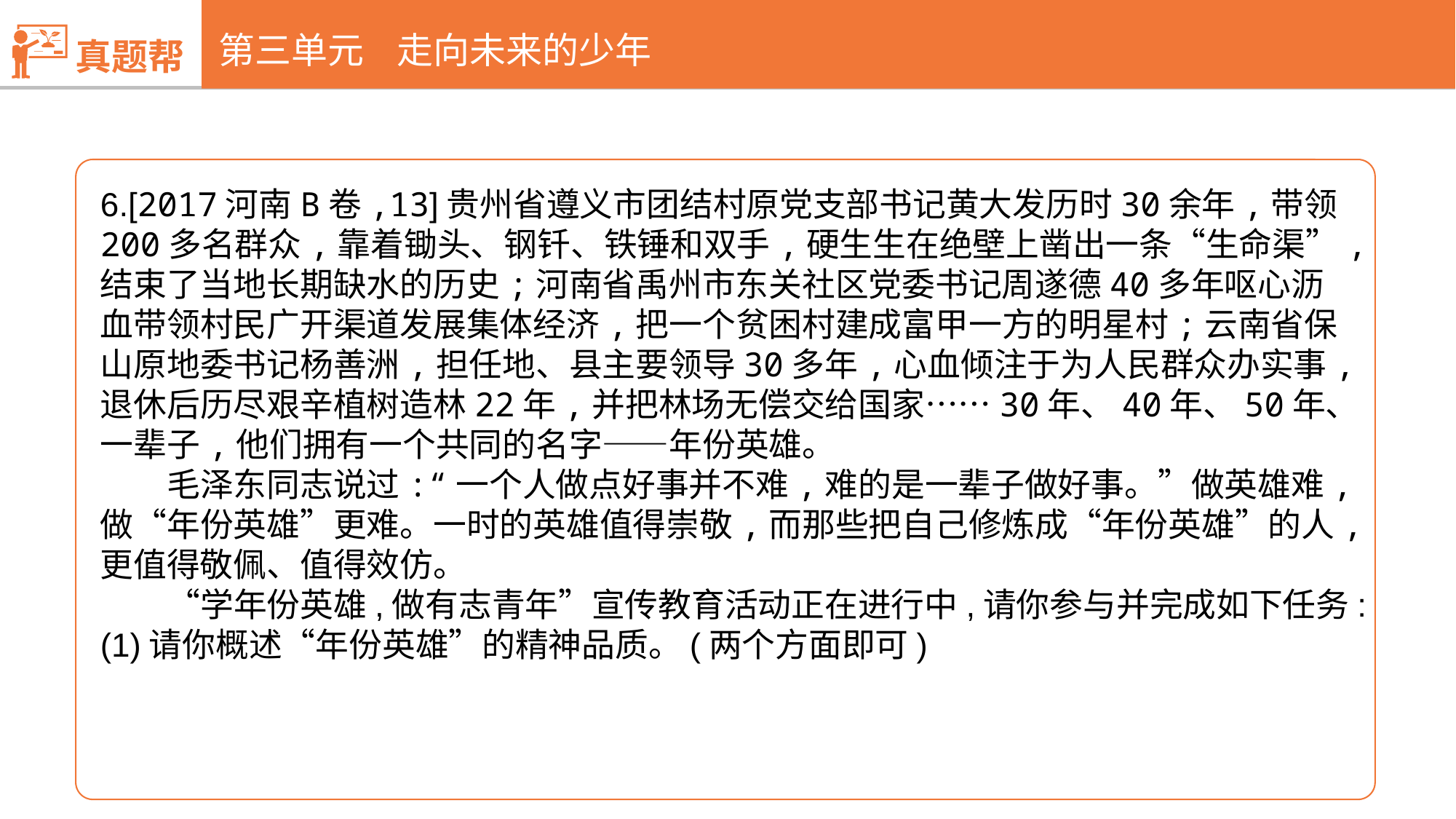

真题帮

第三单元    走向未来的少年

6.[2017河南B卷,13]贵州省遵义市团结村原党支部书记黄大发历时30余年,带领200多名群众,靠着锄头、钢钎、铁锤和双手,硬生生在绝壁上凿出一条“生命渠”,结束了当地长期缺水的历史;河南省禹州市东关社区党委书记周遂德40多年呕心沥血带领村民广开渠道发展集体经济,把一个贫困村建成富甲一方的明星村;云南省保山原地委书记杨善洲,担任地、县主要领导30多年,心血倾注于为人民群众办实事,退休后历尽艰辛植树造林22年,并把林场无偿交给国家……30年、40年、50年、一辈子,他们拥有一个共同的名字——年份英雄。
　　毛泽东同志说过:“一个人做点好事并不难,难的是一辈子做好事。”做英雄难,做“年份英雄”更难。一时的英雄值得崇敬,而那些把自己修炼成“年份英雄”的人,更值得敬佩、值得效仿。
　　“学年份英雄,做有志青年”宣传教育活动正在进行中,请你参与并完成如下任务:
(1)请你概述“年份英雄”的精神品质。(两个方面即可)